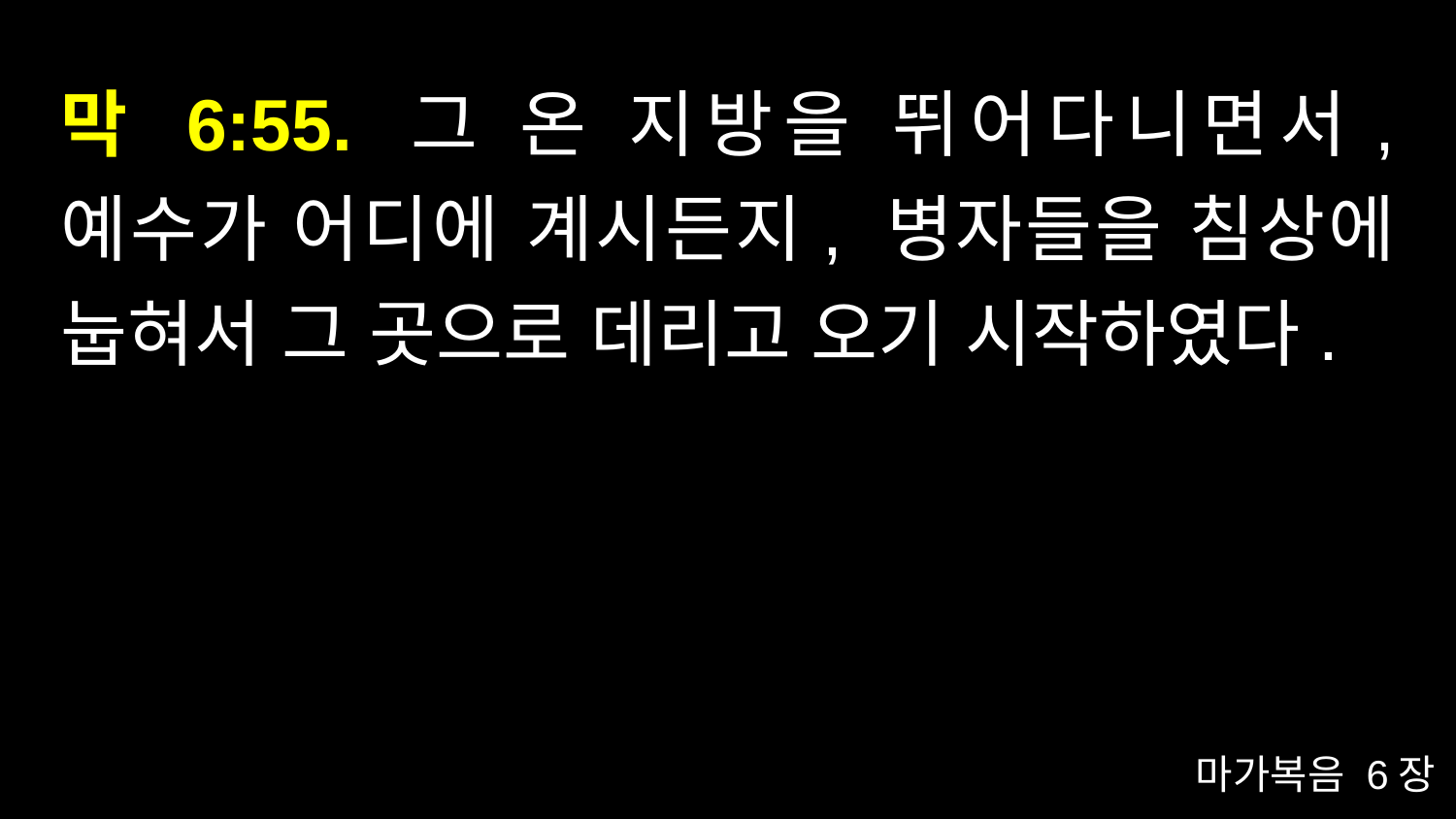

# 막 6:55. 그 온 지방을 뛰어다니면서, 예수가 어디에 계시든지, 병자들을 침상에 눕혀서 그 곳으로 데리고 오기 시작하였다.
마가복음 6장